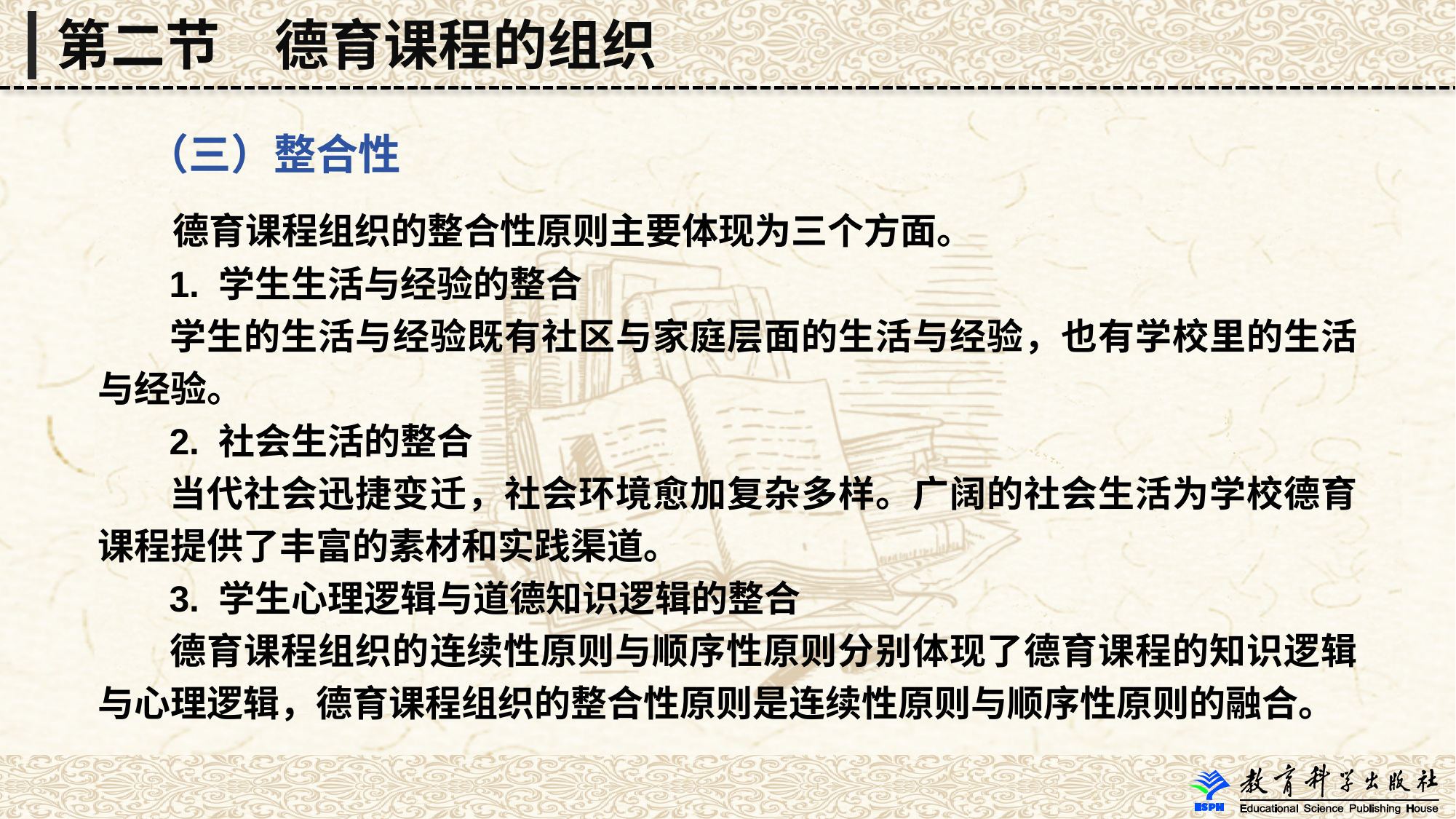

第二节　德育课程的组织
      （三）整合性

       德育课程组织的整合性原则主要体现为三个方面。
       1. 学生生活与经验的整合
       学生的生活与经验既有社区与家庭层面的生活与经验，也有学校里的生活与经验。
       2. 社会生活的整合
       当代社会迅捷变迁，社会环境愈加复杂多样。广阔的社会生活为学校德育课程提供了丰富的素材和实践渠道。
       3. 学生心理逻辑与道德知识逻辑的整合
       德育课程组织的连续性原则与顺序性原则分别体现了德育课程的知识逻辑与心理逻辑，德育课程组织的整合性原则是连续性原则与顺序性原则的融合。